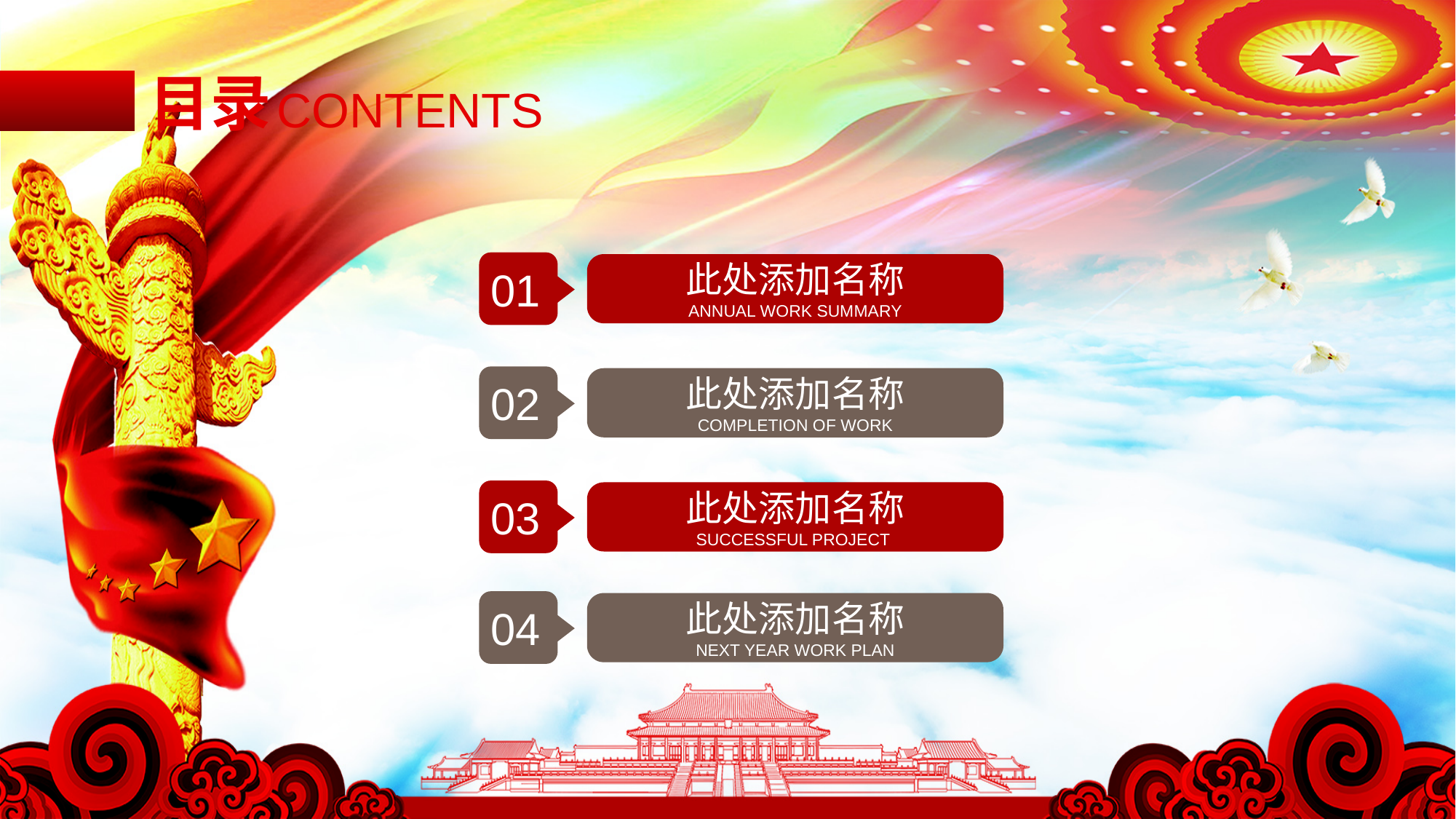

目录

CONTENTS
01
此处添加名称
ANNUAL WORK SUMMARY
02
此处添加名称
COMPLETION OF WORK
03
此处添加名称
SUCCESSFUL PROJECT
04
此处添加名称
NEXT YEAR WORK PLAN